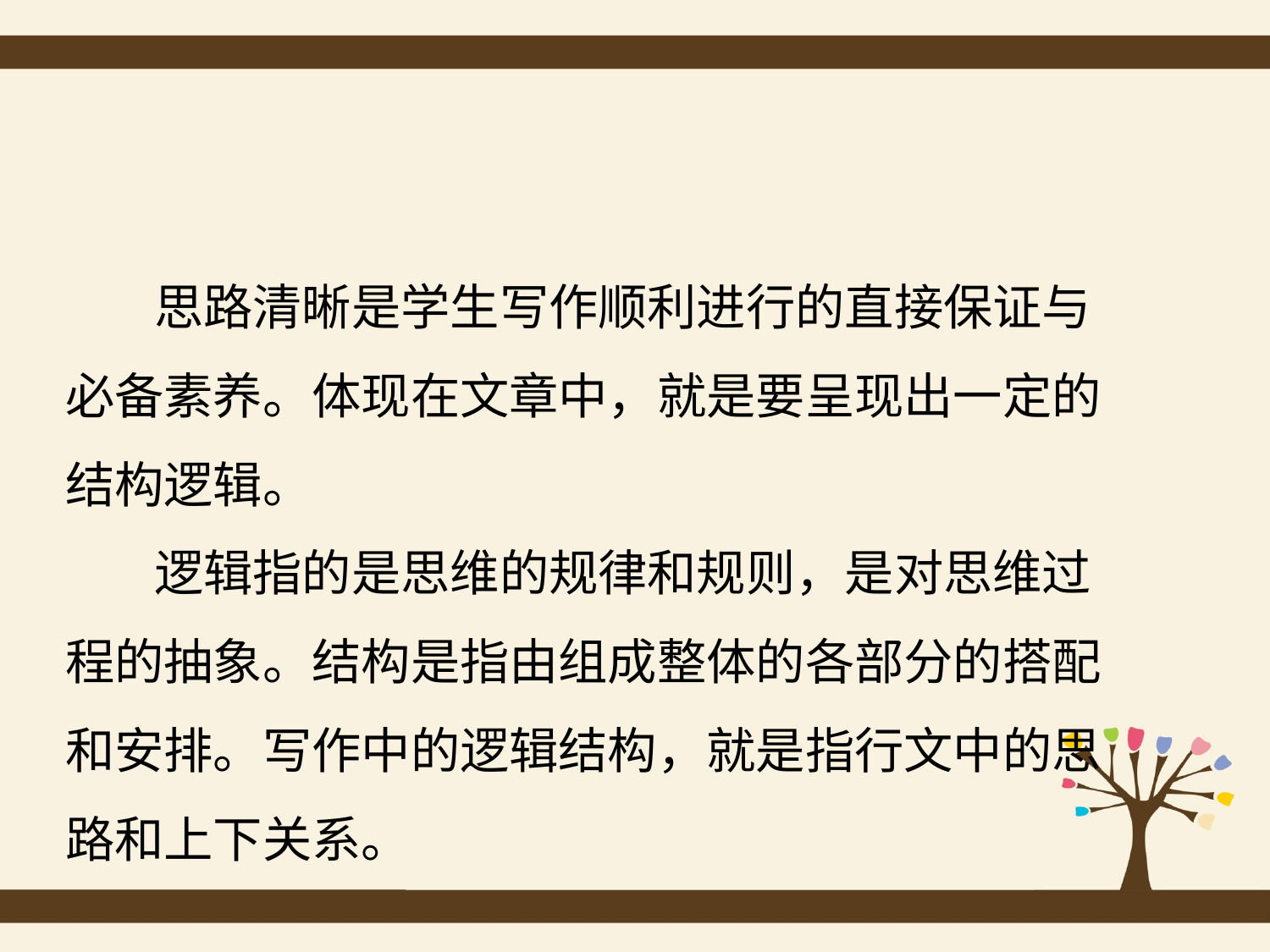

思路清晰是学生写作顺利进行的直接保证与必备素养。体现在文章中，就是要呈现出一定的结构逻辑。
       逻辑指的是思维的规律和规则，是对思维过程的抽象。结构是指由组成整体的各部分的搭配和安排。写作中的逻辑结构，就是指行文中的思路和上下关系。